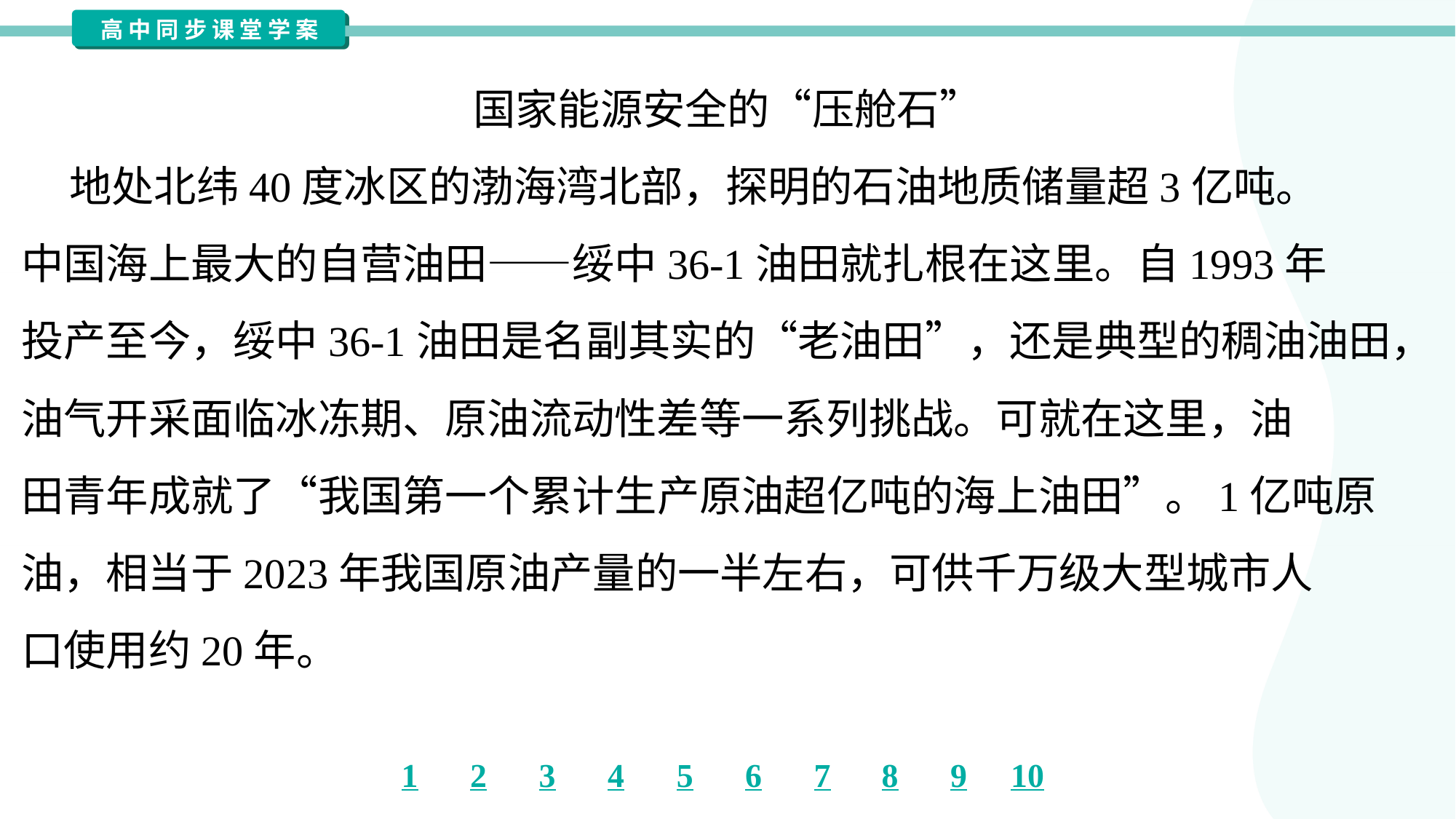

国家能源安全的“压舱石”
    地处北纬40度冰区的渤海湾北部，探明的石油地质储量超3亿吨。
中国海上最大的自营油田——绥中36-1油田就扎根在这里。自1993年
投产至今，绥中36-1油田是名副其实的“老油田”，还是典型的稠油油田，
油气开采面临冰冻期、原油流动性差等一系列挑战。可就在这里，油
田青年成就了“我国第一个累计生产原油超亿吨的海上油田”。1亿吨原
油，相当于2023年我国原油产量的一半左右，可供千万级大型城市人
口使用约20年。